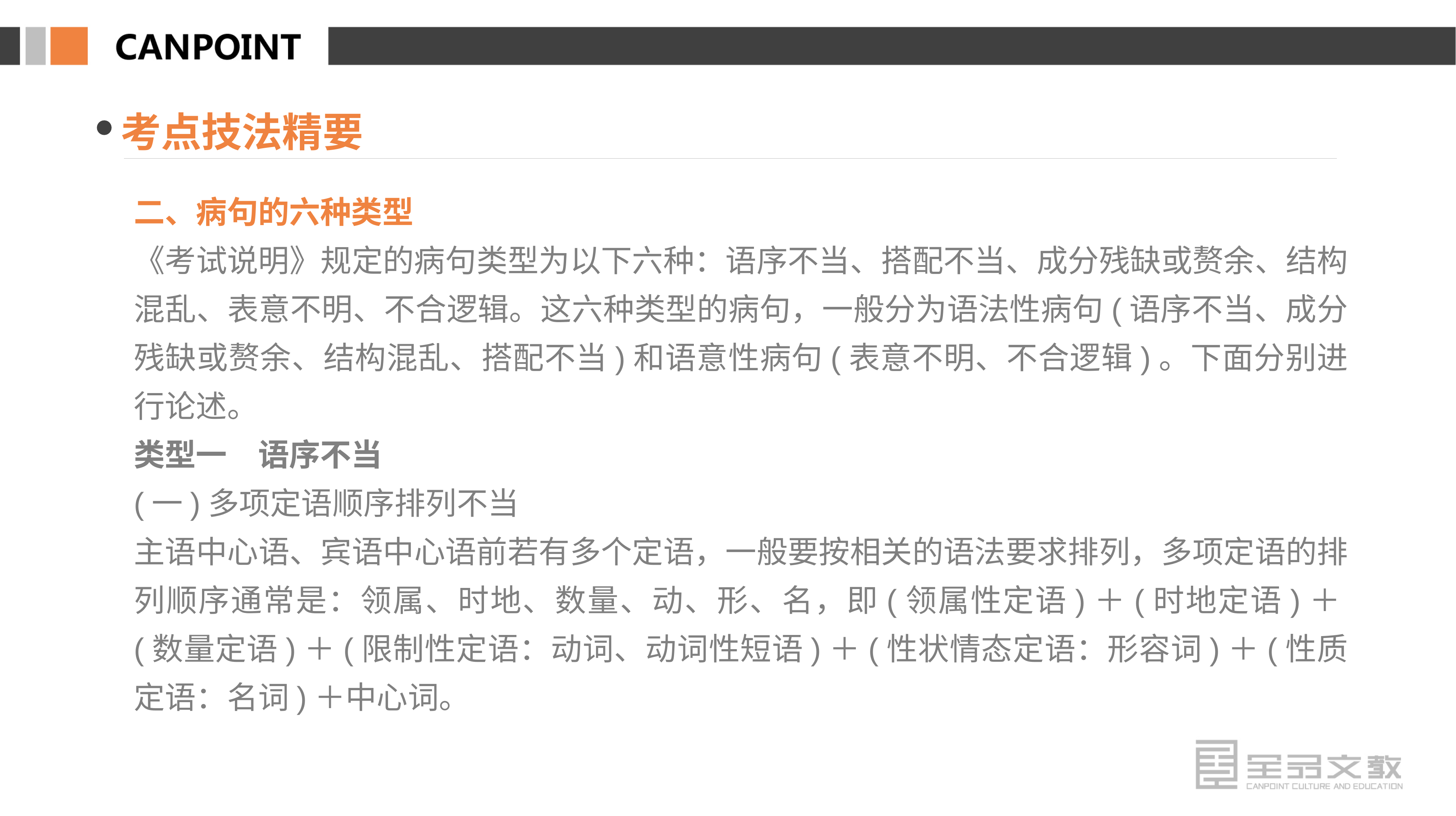

考点技法精要

二、病句的六种类型
《考试说明》规定的病句类型为以下六种：语序不当、搭配不当、成分残缺或赘余、结构混乱、表意不明、不合逻辑。这六种类型的病句，一般分为语法性病句(语序不当、成分残缺或赘余、结构混乱、搭配不当)和语意性病句(表意不明、不合逻辑)。下面分别进行论述。
类型一　语序不当
(一)多项定语顺序排列不当
主语中心语、宾语中心语前若有多个定语，一般要按相关的语法要求排列，多项定语的排列顺序通常是：领属、时地、数量、动、形、名，即(领属性定语)＋(时地定语)＋(数量定语)＋(限制性定语：动词、动词性短语)＋(性状情态定语：形容词)＋(性质定语：名词)＋中心词。